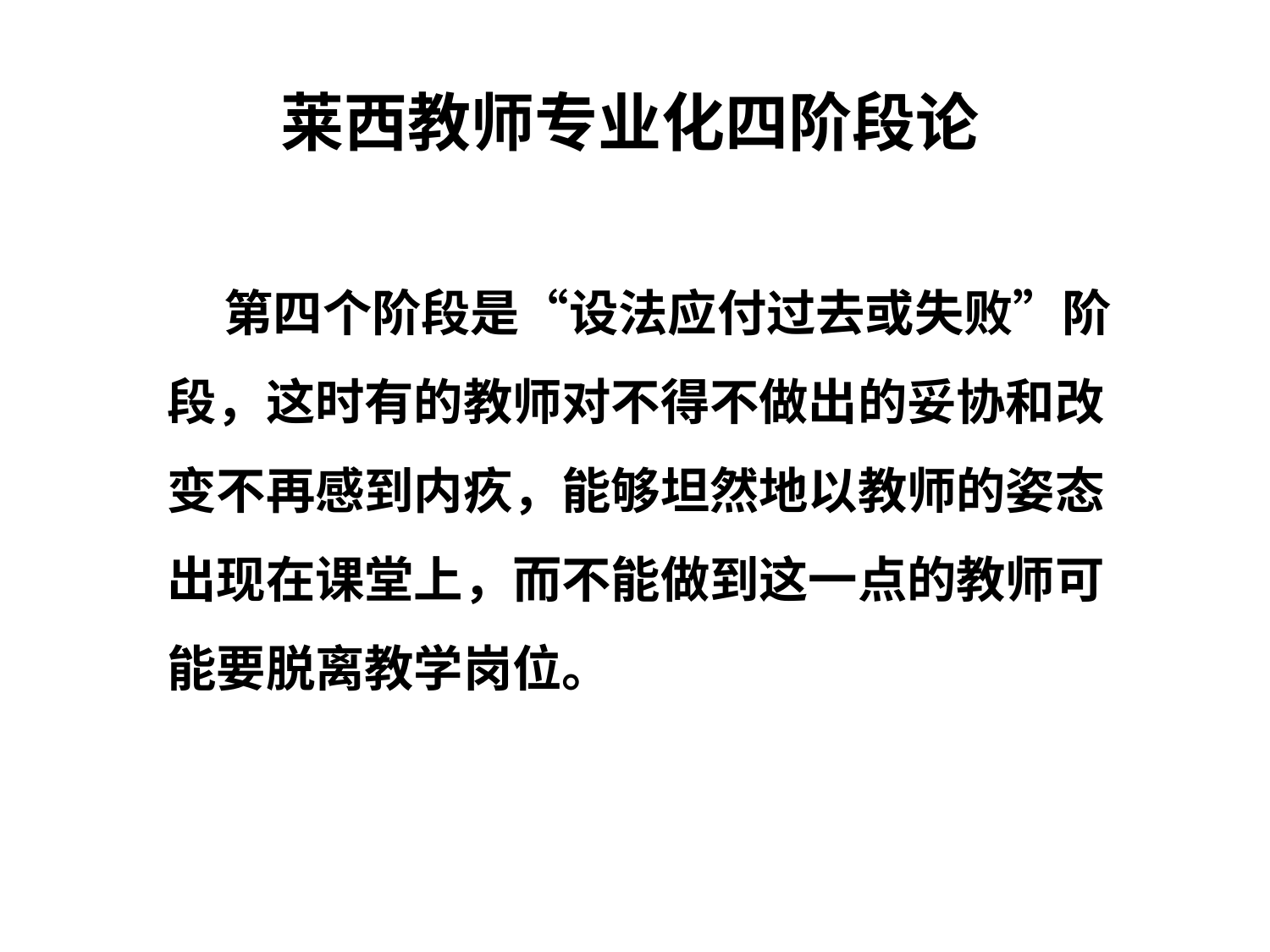

莱西教师专业化四阶段论
    第四个阶段是“设法应付过去或失败”阶段，这时有的教师对不得不做出的妥协和改变不再感到内疚，能够坦然地以教师的姿态出现在课堂上，而不能做到这一点的教师可能要脱离教学岗位。